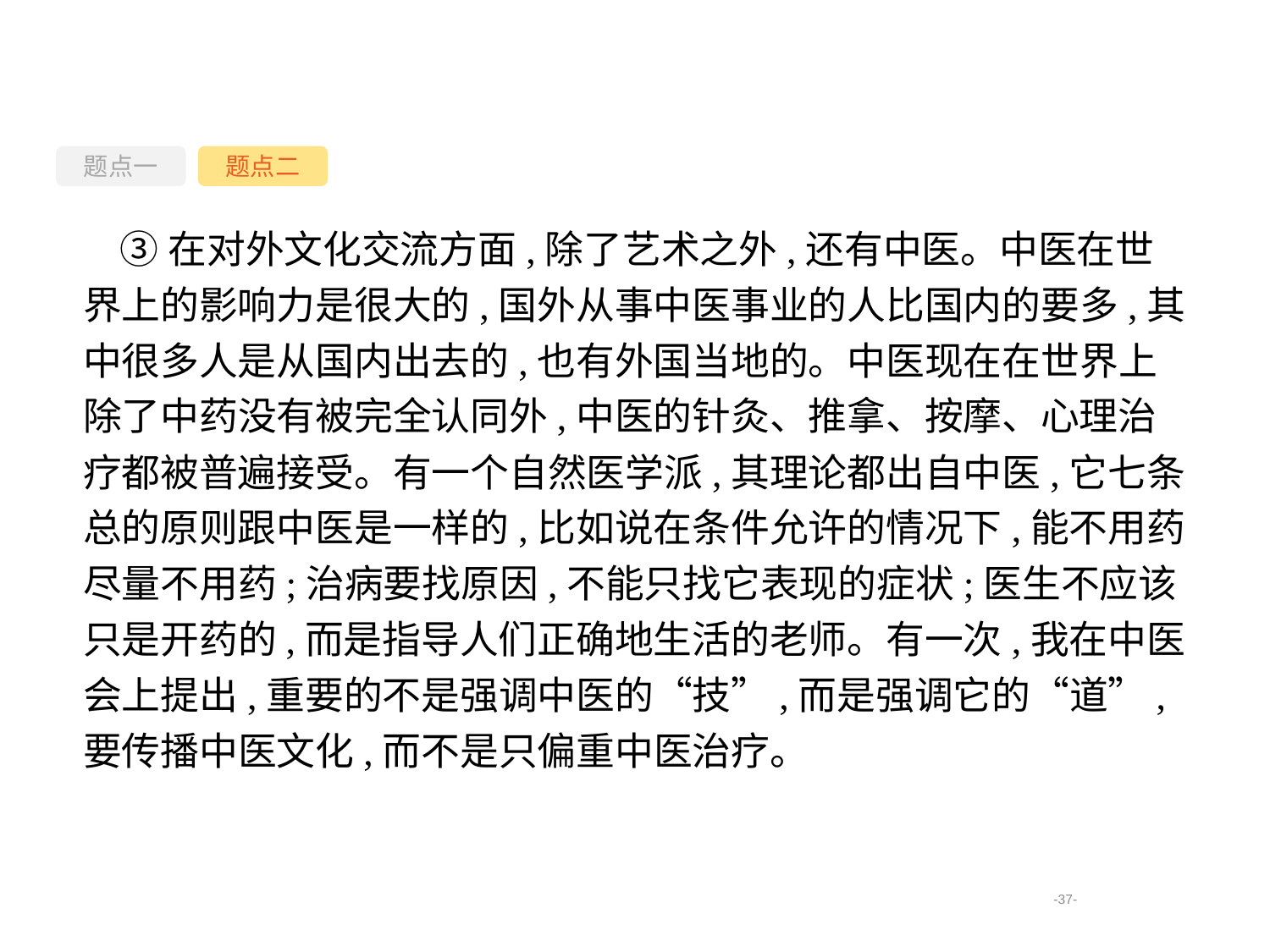

题点一
题点二
③在对外文化交流方面,除了艺术之外,还有中医。中医在世界上的影响力是很大的,国外从事中医事业的人比国内的要多,其中很多人是从国内出去的,也有外国当地的。中医现在在世界上除了中药没有被完全认同外,中医的针灸、推拿、按摩、心理治疗都被普遍接受。有一个自然医学派,其理论都出自中医,它七条总的原则跟中医是一样的,比如说在条件允许的情况下,能不用药尽量不用药;治病要找原因,不能只找它表现的症状;医生不应该只是开药的,而是指导人们正确地生活的老师。有一次,我在中医会上提出,重要的不是强调中医的“技”,而是强调它的“道”,要传播中医文化,而不是只偏重中医治疗。
-37-